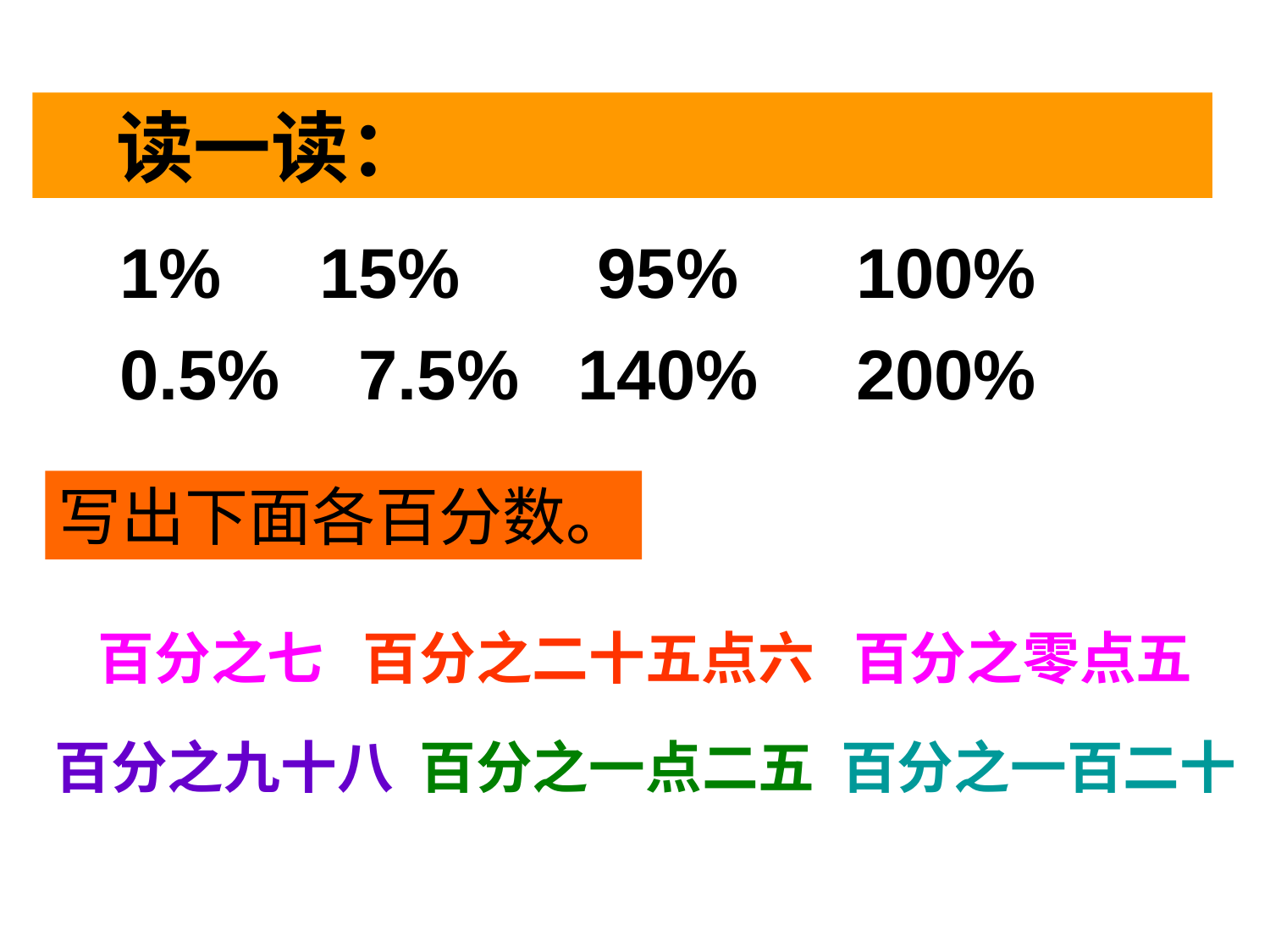

读一读：
1%     15%       95%      100%
0.5%    7.5%   140%     200%
写出下面各百分数。
百分之七   百分之二十五点六   百分之零点五

百分之九十八  百分之一点二五  百分之一百二十